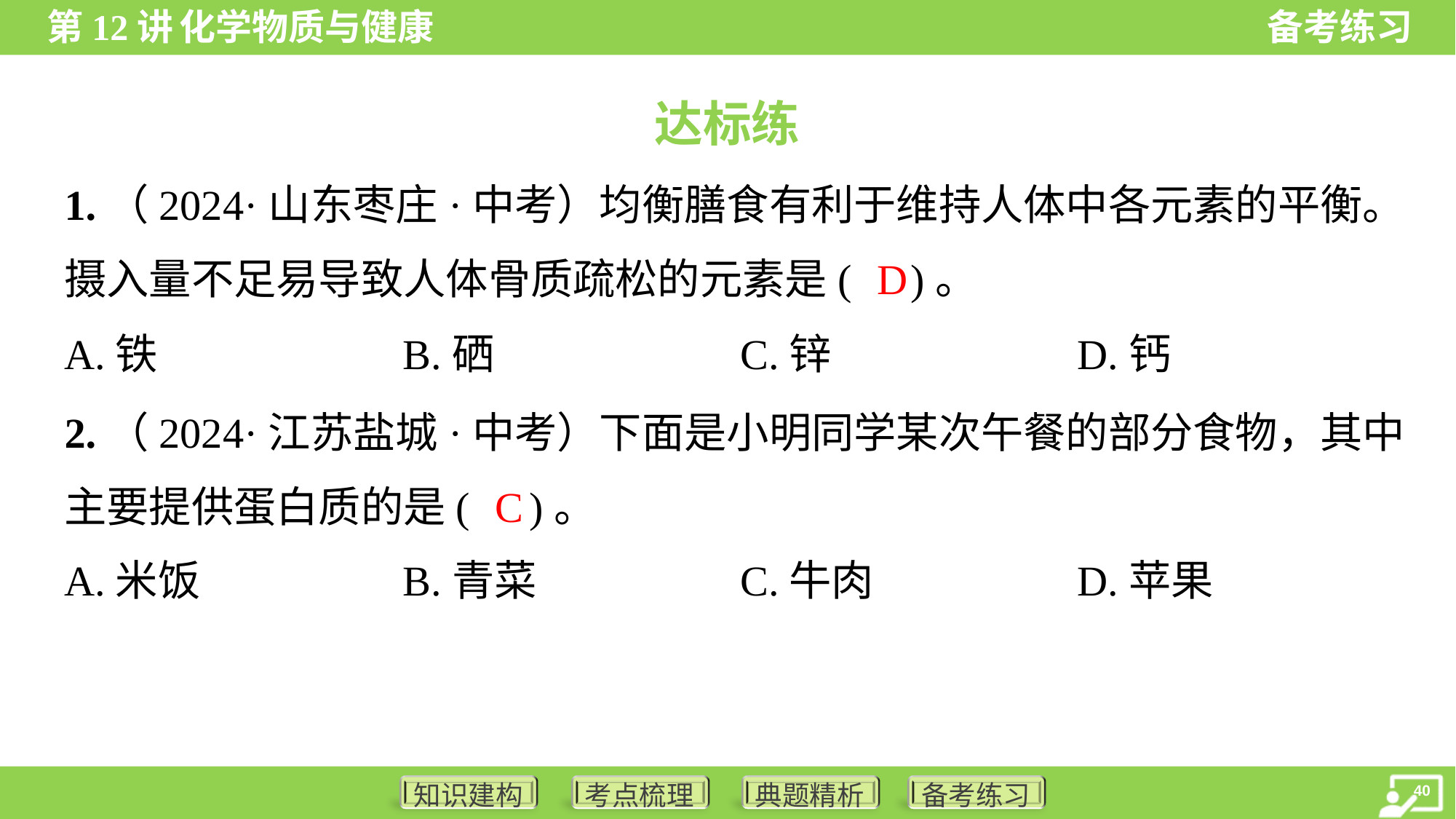

达标练
1.（2024·山东枣庄·中考）均衡膳食有利于维持人体中各元素的平衡。
摄入量不足易导致人体骨质疏松的元素是(     )。
D
A.铁	B.硒	C.锌	D.钙
2.（2024·江苏盐城·中考）下面是小明同学某次午餐的部分食物，其中
主要提供蛋白质的是(     )。
C
A.米饭	B.青菜	C.牛肉	D.苹果